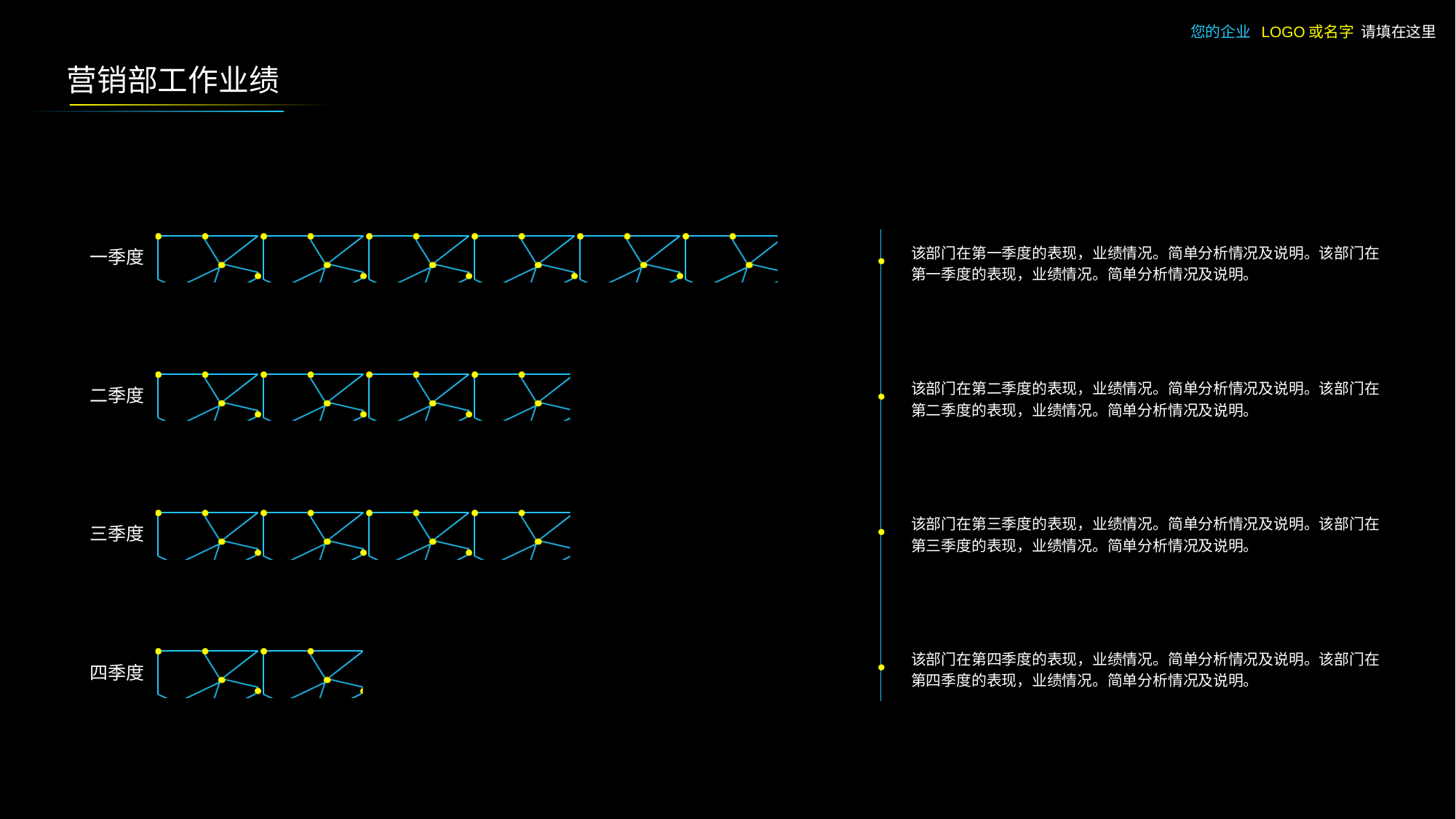

您的企业  LOGO或名字  请填在这里
营销部工作业绩

### Chart

| Category | 系列 1 |
|---|---|
| 四季度 | 1.0 |
| 三季度 | 2.0 |
| 二季度 | 2.0 |
| 一季度 | 3.0 |
该部门在第一季度的表现，业绩情况。简单分析情况及说明。该部门在第一季度的表现，业绩情况。简单分析情况及说明。

该部门在第二季度的表现，业绩情况。简单分析情况及说明。该部门在第二季度的表现，业绩情况。简单分析情况及说明。

该部门在第三季度的表现，业绩情况。简单分析情况及说明。该部门在第三季度的表现，业绩情况。简单分析情况及说明。

该部门在第四季度的表现，业绩情况。简单分析情况及说明。该部门在第四季度的表现，业绩情况。简单分析情况及说明。